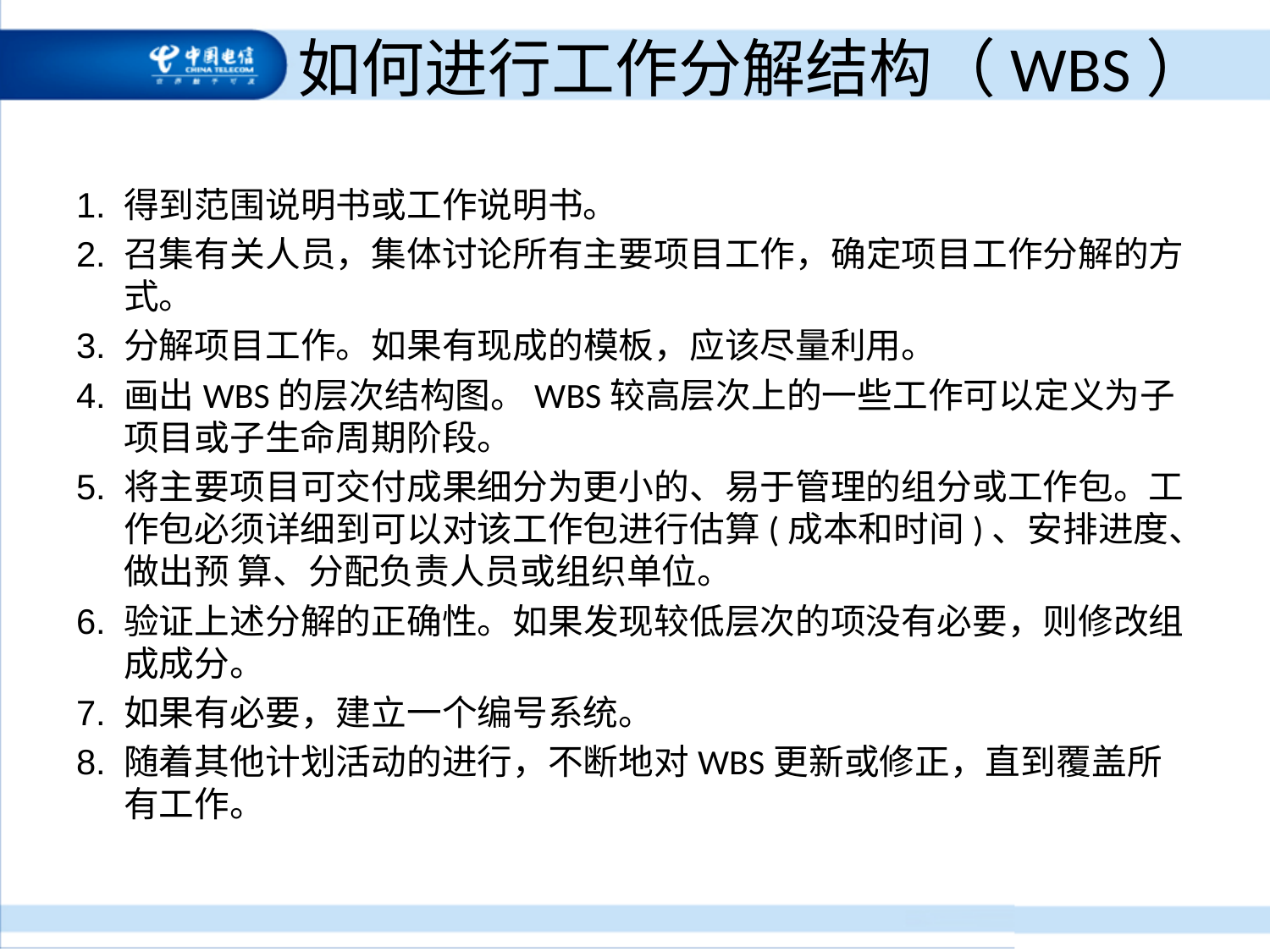

# 如何进行工作分解结构（WBS）
得到范围说明书或工作说明书。
召集有关人员，集体讨论所有主要项目工作，确定项目工作分解的方式。
分解项目工作。如果有现成的模板，应该尽量利用。
画出WBS的层次结构图。WBS较高层次上的一些工作可以定义为子项目或子生命周期阶段。
将主要项目可交付成果细分为更小的、易于管理的组分或工作包。工作包必须详细到可以对该工作包进行估算(成本和时间)、安排进度、做出预 算、分配负责人员或组织单位。
验证上述分解的正确性。如果发现较低层次的项没有必要，则修改组成成分。
如果有必要，建立一个编号系统。
随着其他计划活动的进行，不断地对WBS更新或修正，直到覆盖所有工作。